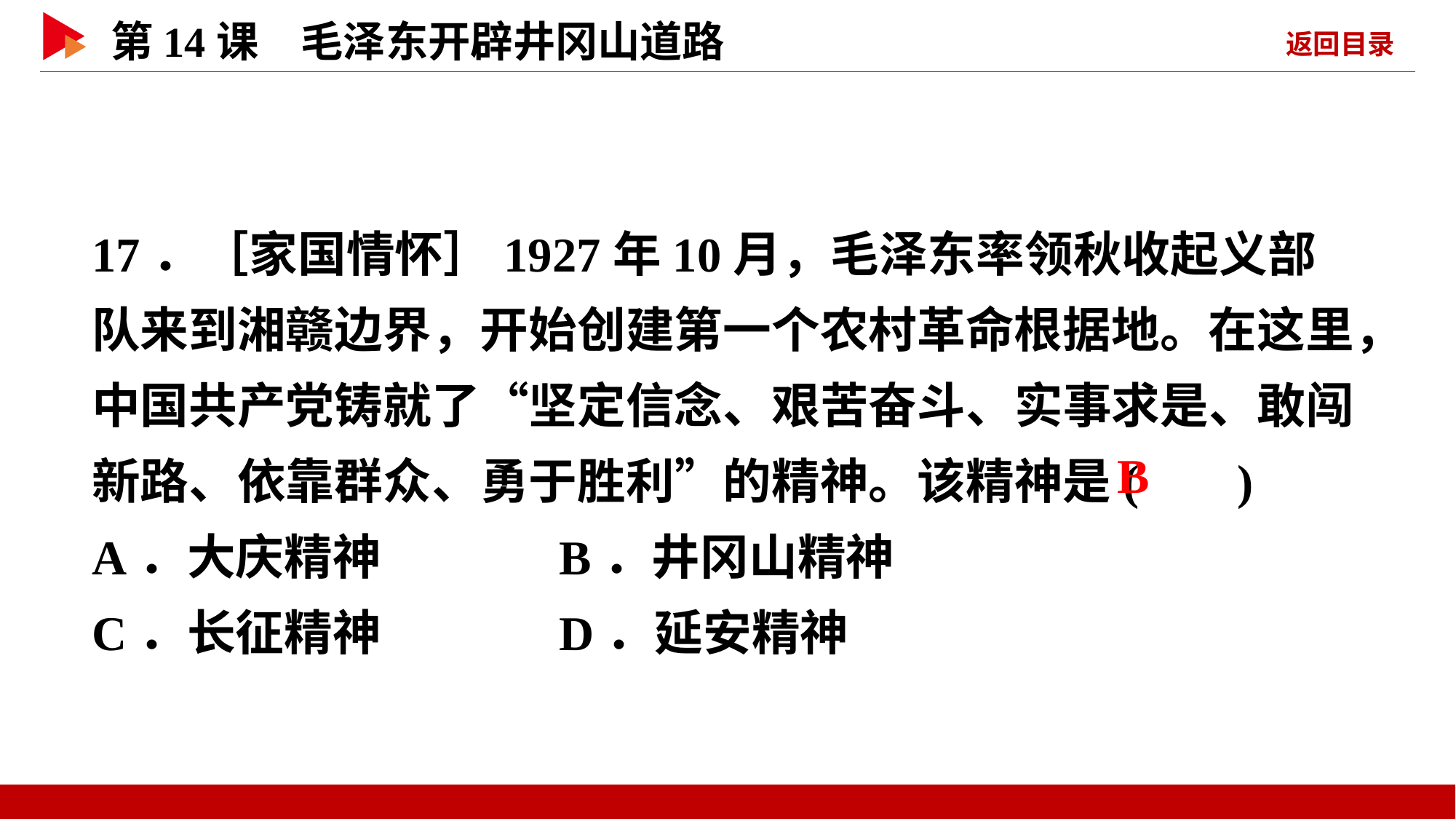

17．［家国情怀］1927年10月，毛泽东率领秋收起义部队来到湘赣边界，开始创建第一个农村革命根据地。在这里，中国共产党铸就了“坚定信念、艰苦奋斗、实事求是、敢闯新路、依靠群众、勇于胜利”的精神。该精神是(        )
A．大庆精神               B．井冈山精神
C．长征精神               D．延安精神
   B